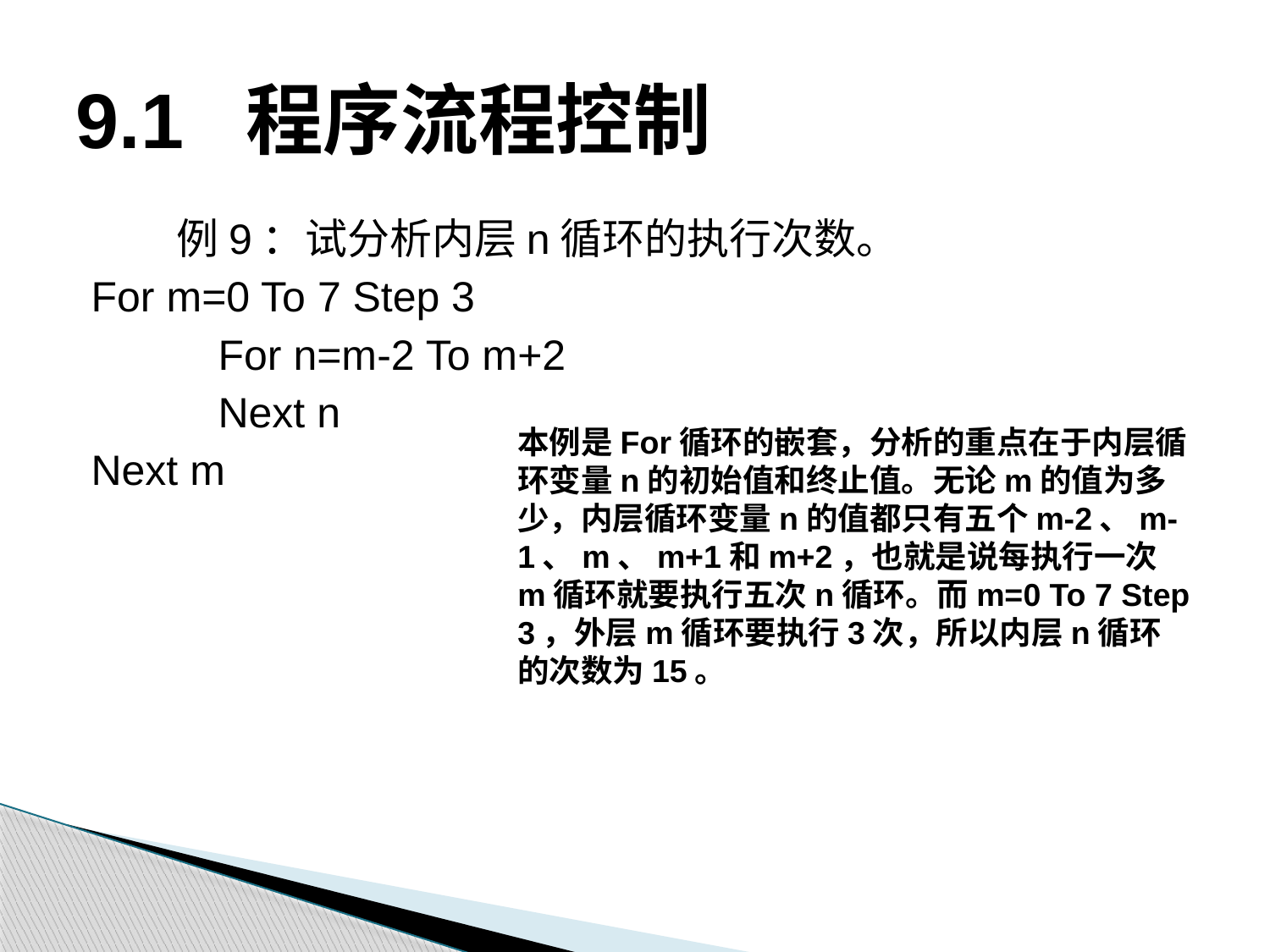

# 9.1  程序流程控制
例9：试分析内层n循环的执行次数。
For m=0 To 7 Step 3
	For n=m-2 To m+2
	Next n
Next m
本例是For循环的嵌套，分析的重点在于内层循环变量n的初始值和终止值。无论m的值为多少，内层循环变量n的值都只有五个m-2、m-1、m、m+1和m+2，也就是说每执行一次m循环就要执行五次n循环。而m=0 To 7 Step 3，外层m循环要执行3次，所以内层n循环的次数为15。